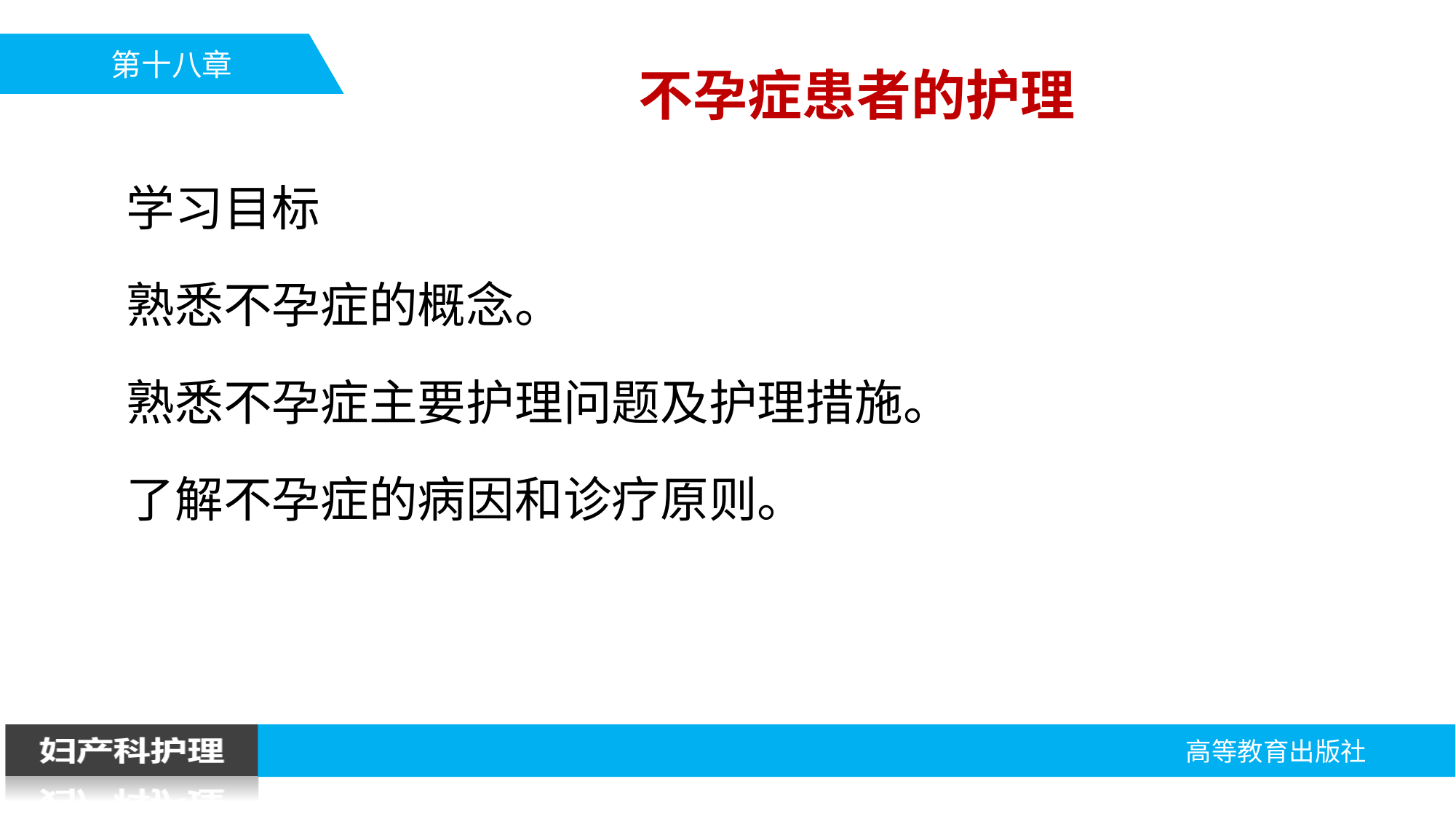

不孕症患者的护理

学习目标
熟悉不孕症的概念。
熟悉不孕症主要护理问题及护理措施。
了解不孕症的病因和诊疗原则。